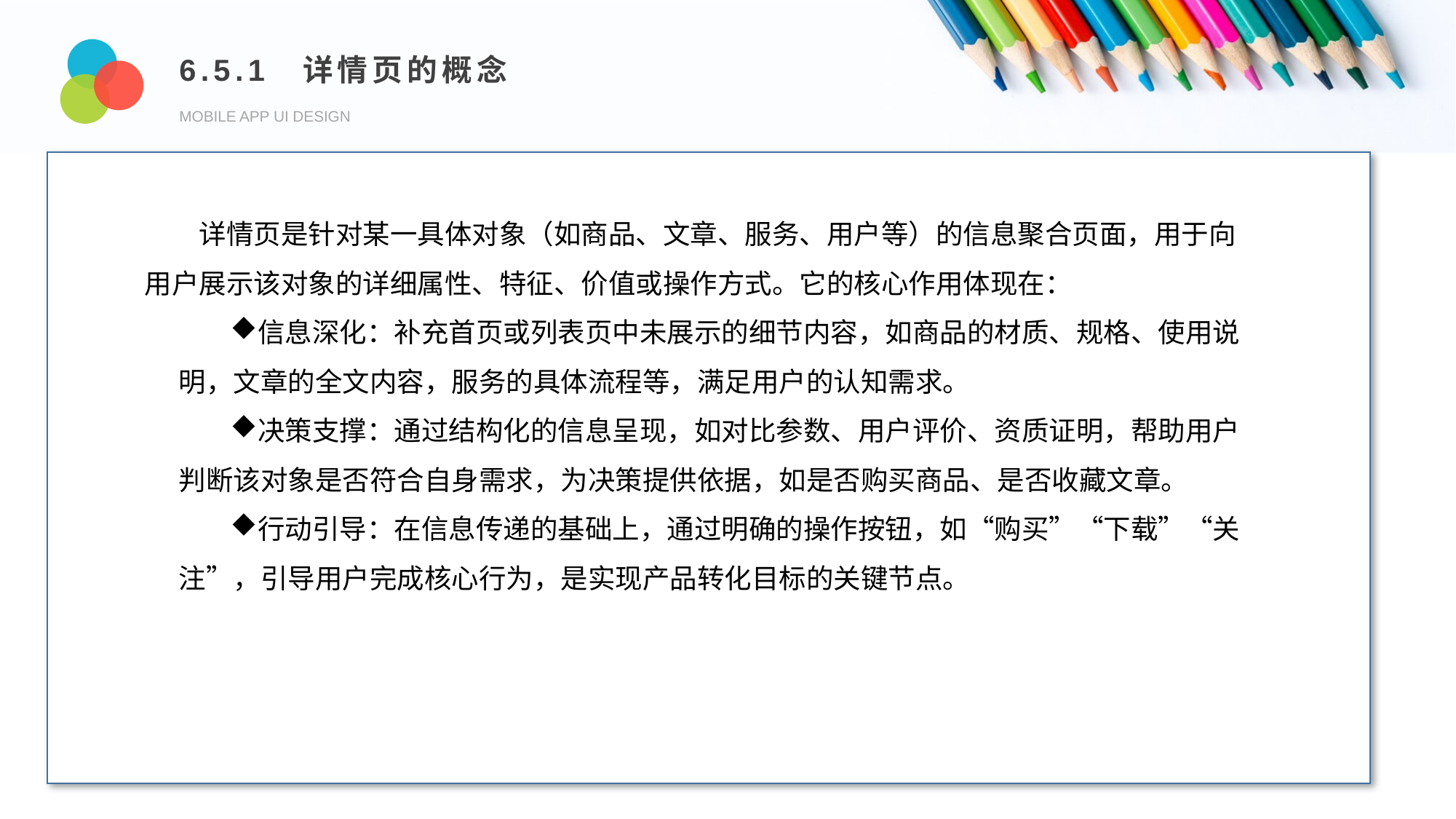

6.5.1  详情页的概念
MOBILE APP UI DESIGN
Design and Production
详情页是针对某一具体对象（如商品、文章、服务、用户等）的信息聚合页面，用于向用户展示该对象的详细属性、特征、价值或操作方式。它的核心作用体现在：
信息深化：补充首页或列表页中未展示的细节内容，如商品的材质、规格、使用说明，文章的全文内容，服务的具体流程等，满足用户的认知需求。
决策支撑：通过结构化的信息呈现，如对比参数、用户评价、资质证明，帮助用户判断该对象是否符合自身需求，为决策提供依据，如是否购买商品、是否收藏文章。
行动引导：在信息传递的基础上，通过明确的操作按钮，如“购买”“下载”“关注”，引导用户完成核心行为，是实现产品转化目标的关键节点。